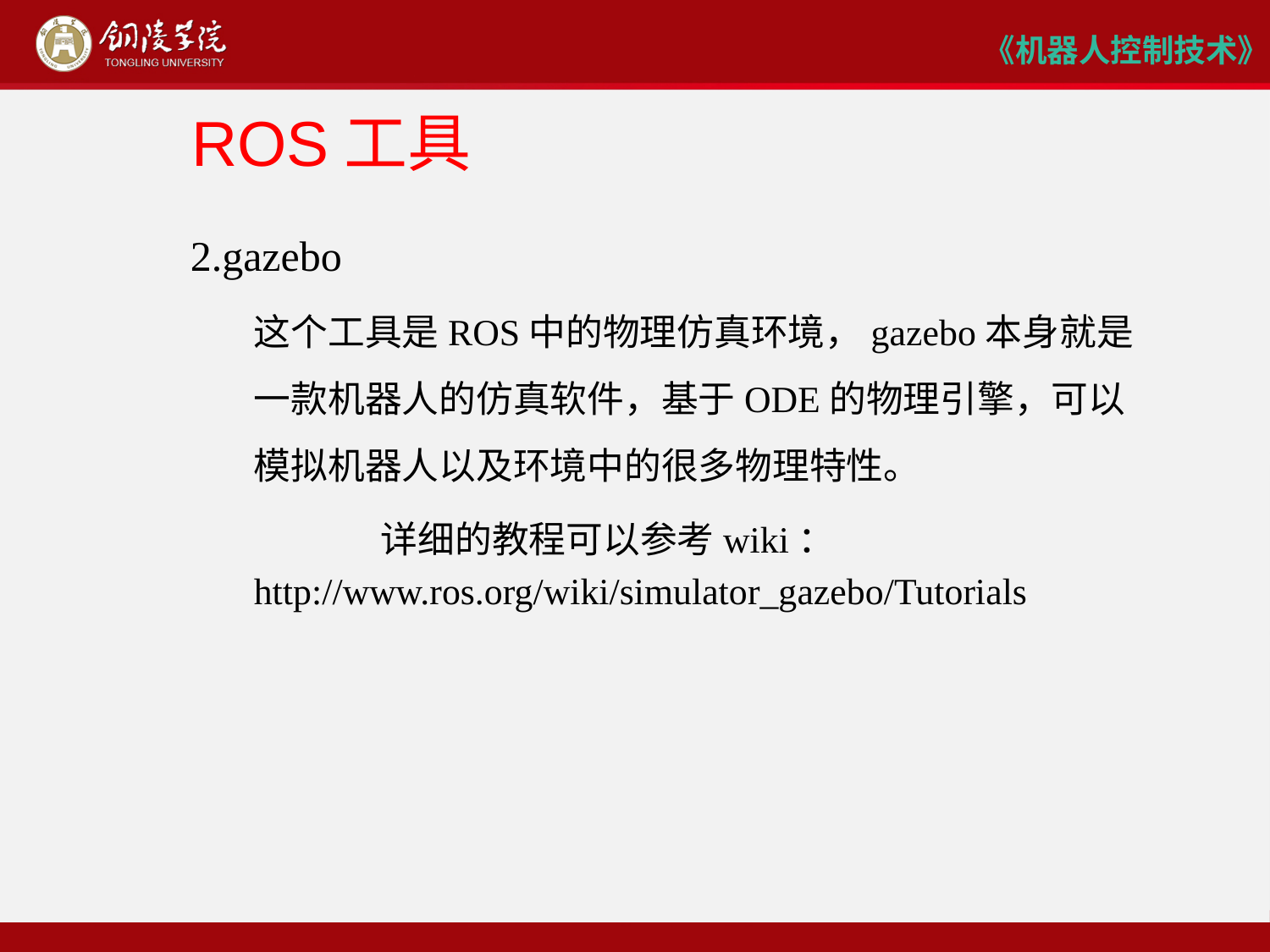

# ROS工具
2.gazebo
这个工具是ROS中的物理仿真环境，gazebo本身就是一款机器人的仿真软件，基于ODE的物理引擎，可以模拟机器人以及环境中的很多物理特性。
	详细的教程可以参考wiki：
http://www.ros.org/wiki/simulator_gazebo/Tutorials